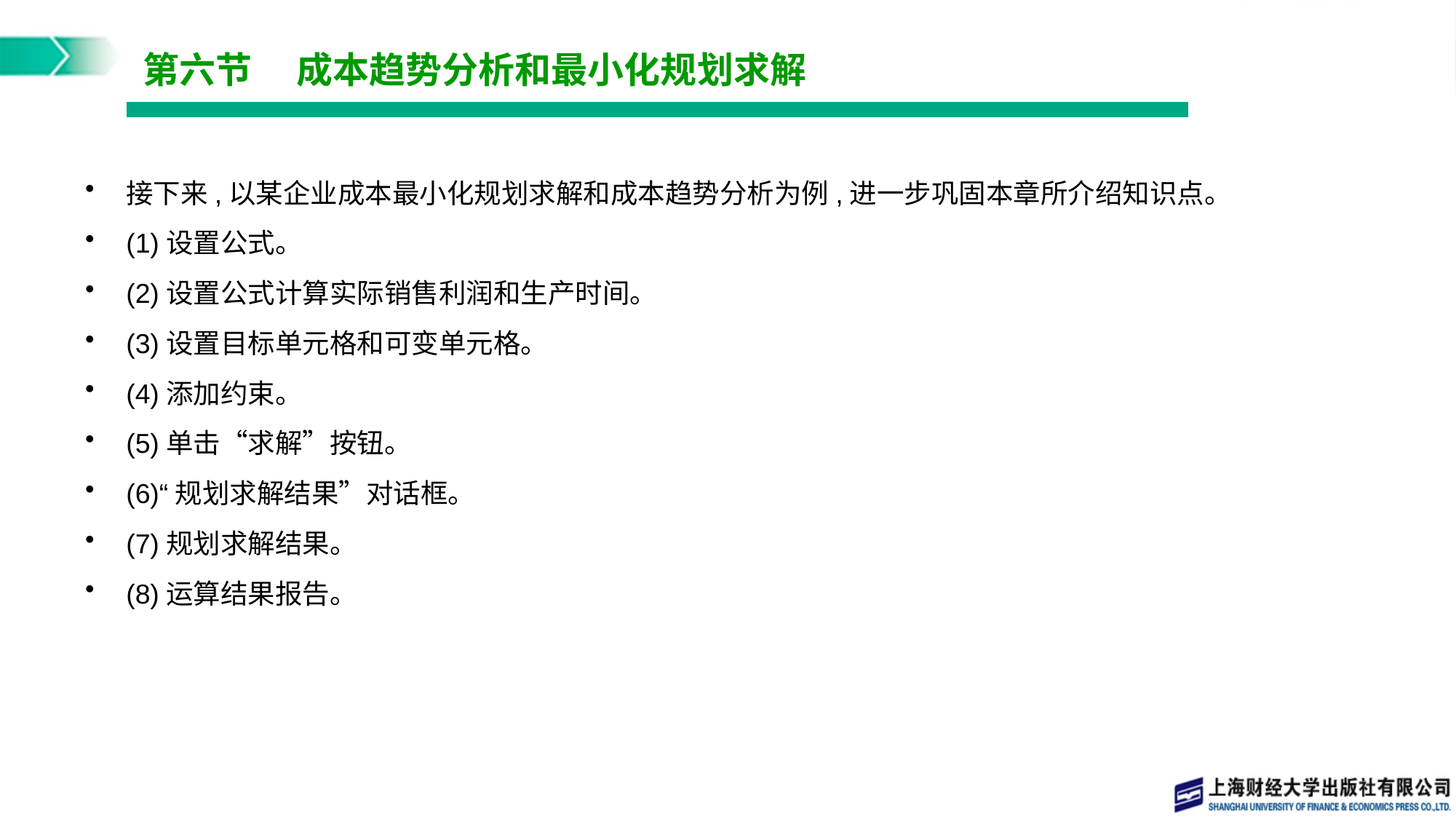

# 第六节　 成本趋势分析和最小化规划求解
接下来,以某企业成本最小化规划求解和成本趋势分析为例,进一步巩固本章所介绍知识点。
(1)设置公式。
(2)设置公式计算实际销售利润和生产时间。
(3)设置目标单元格和可变单元格。
(4)添加约束。
(5)单击“求解”按钮。
(6)“规划求解结果”对话框。
(7)规划求解结果。
(8)运算结果报告。